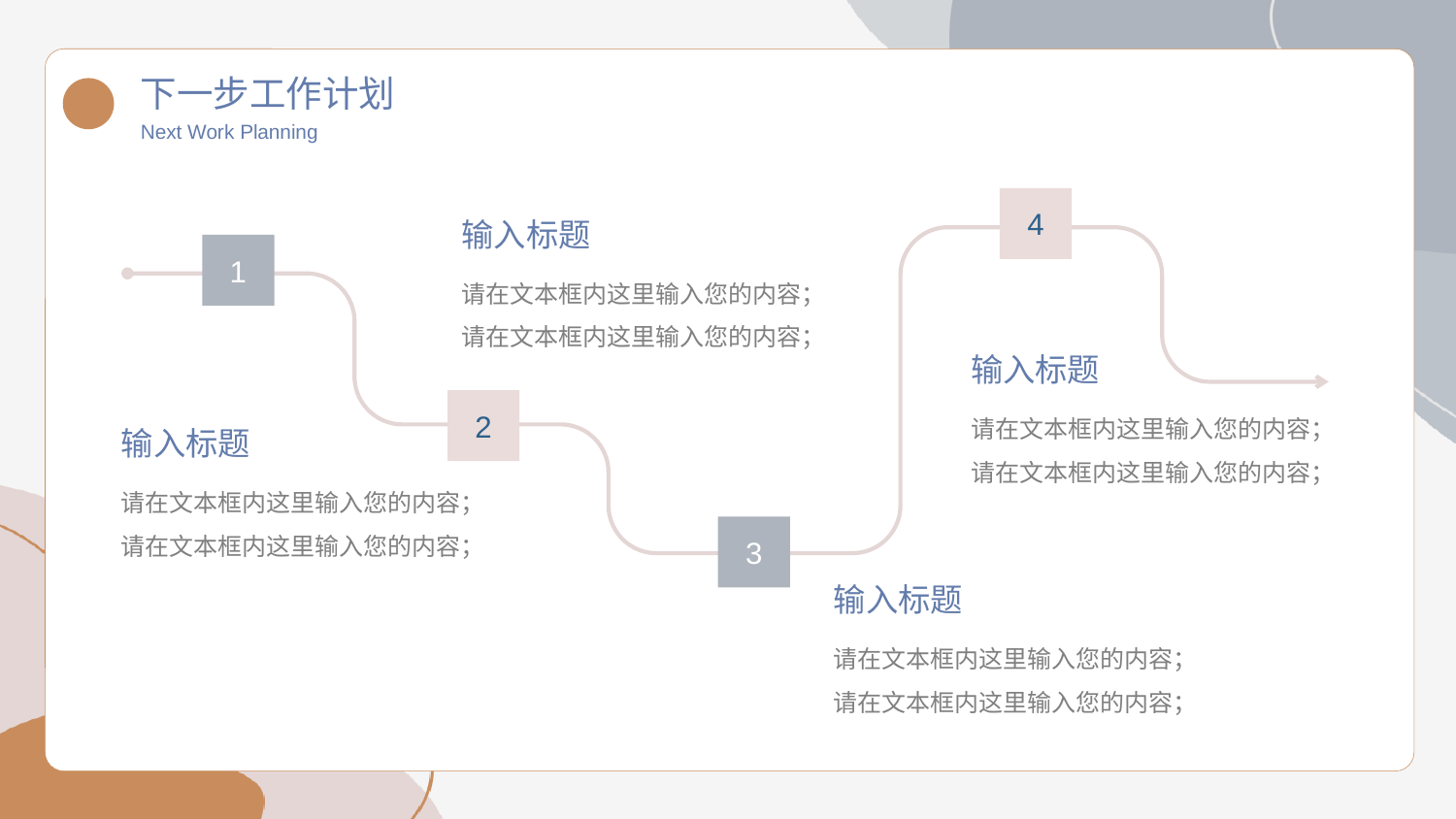

下一步工作计划

Next Work Planning
输入标题
请在文本框内这里输入您的内容；请在文本框内这里输入您的内容；
4

1
输入标题
请在文本框内这里输入您的内容；请在文本框内这里输入您的内容；
2
输入标题
请在文本框内这里输入您的内容；请在文本框内这里输入您的内容；
3
输入标题
请在文本框内这里输入您的内容；请在文本框内这里输入您的内容；